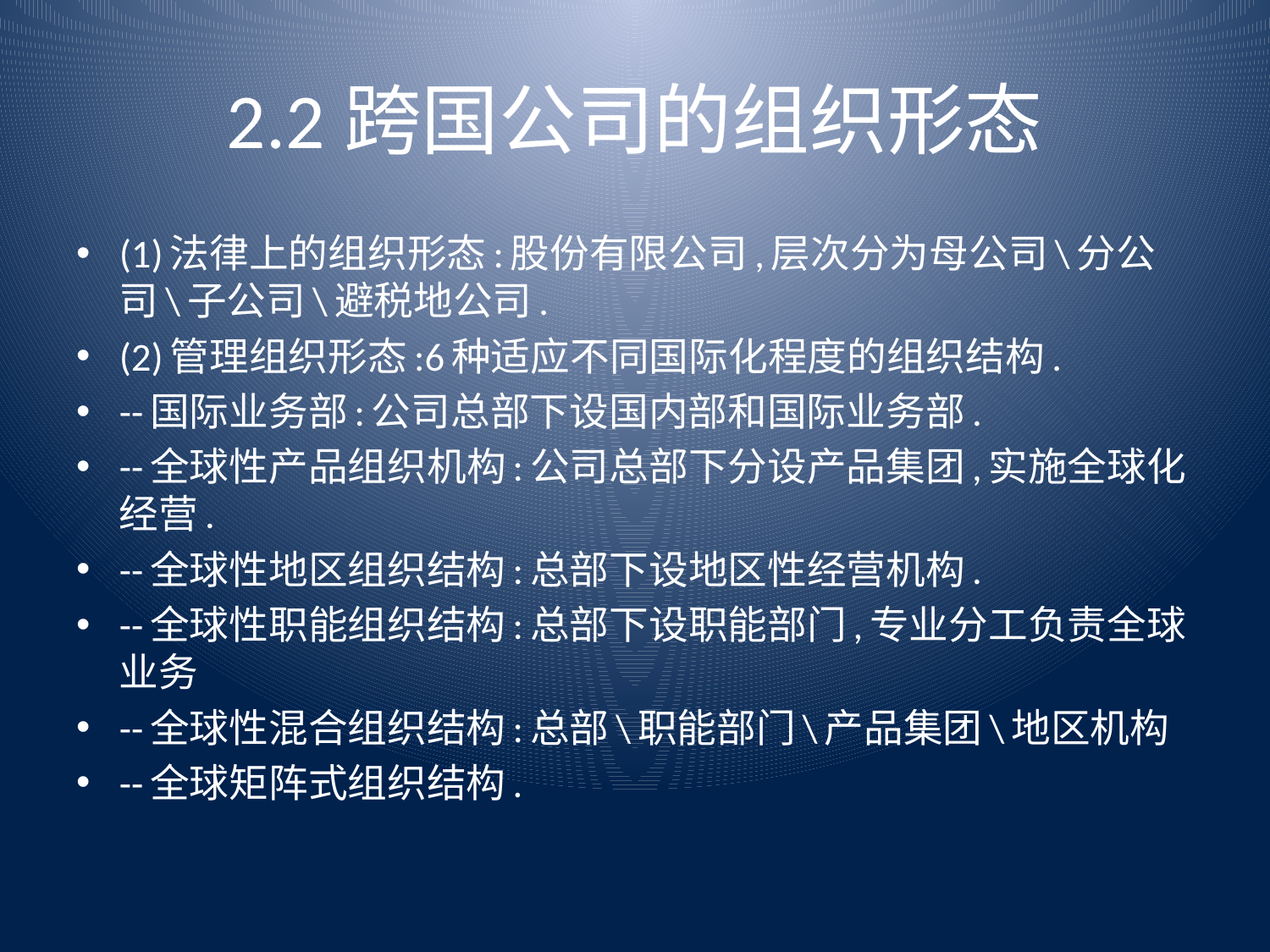

# 2.2跨国公司的组织形态
(1)法律上的组织形态:股份有限公司,层次分为母公司\分公司\子公司\避税地公司.
(2)管理组织形态:6种适应不同国际化程度的组织结构.
--国际业务部:公司总部下设国内部和国际业务部.
--全球性产品组织机构:公司总部下分设产品集团,实施全球化经营.
--全球性地区组织结构:总部下设地区性经营机构.
--全球性职能组织结构:总部下设职能部门,专业分工负责全球业务
--全球性混合组织结构:总部\职能部门\产品集团\地区机构
--全球矩阵式组织结构.